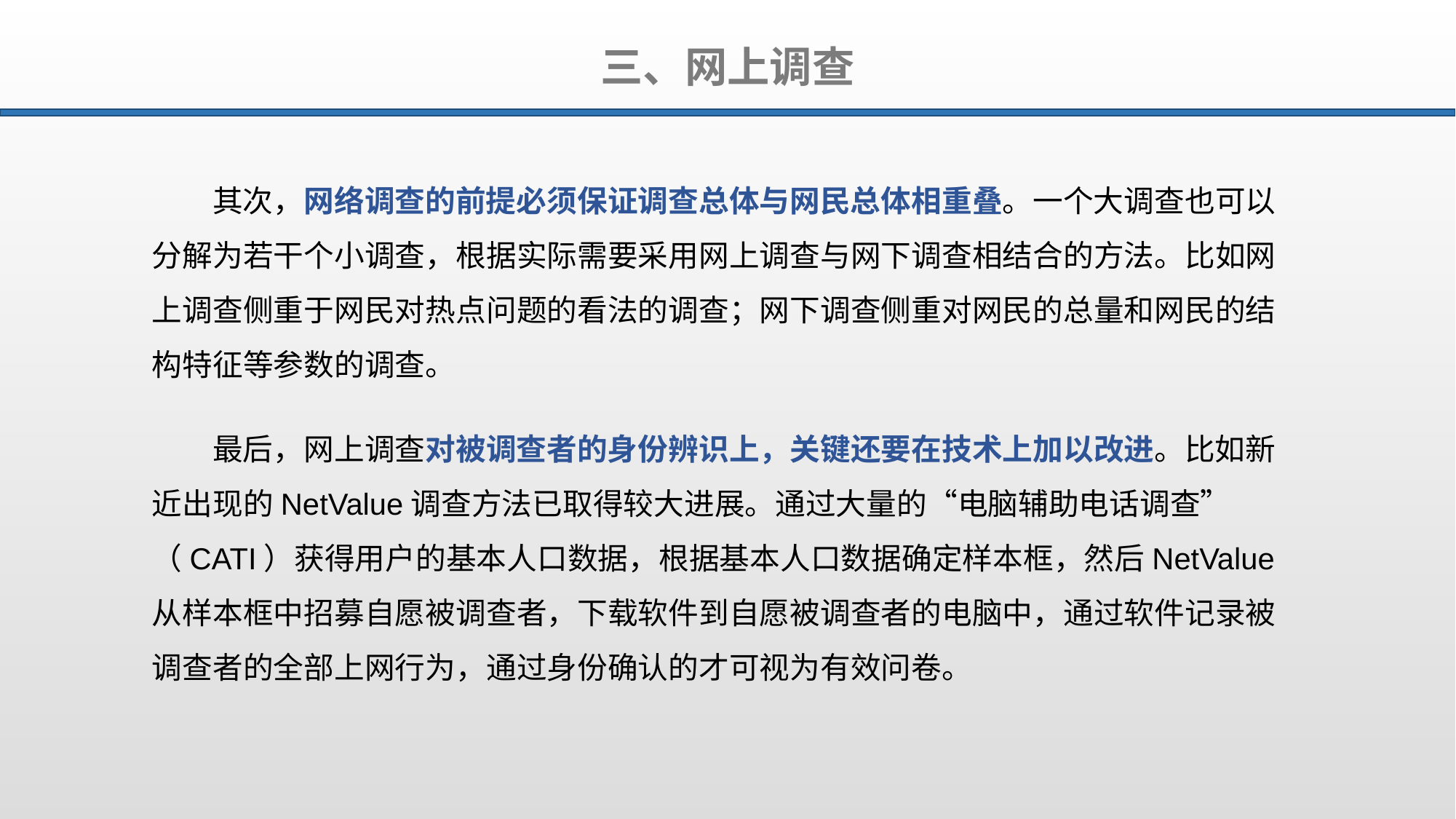

三、网上调查

其次，网络调查的前提必须保证调查总体与网民总体相重叠。一个大调查也可以分解为若干个小调查，根据实际需要采用网上调查与网下调查相结合的方法。比如网上调查侧重于网民对热点问题的看法的调查；网下调查侧重对网民的总量和网民的结构特征等参数的调查。
最后，网上调查对被调查者的身份辨识上，关键还要在技术上加以改进。比如新近出现的NetValue调查方法已取得较大进展。通过大量的“电脑辅助电话调查”（CATI）获得用户的基本人口数据，根据基本人口数据确定样本框，然后NetValue从样本框中招募自愿被调查者，下载软件到自愿被调查者的电脑中，通过软件记录被调查者的全部上网行为，通过身份确认的才可视为有效问卷。